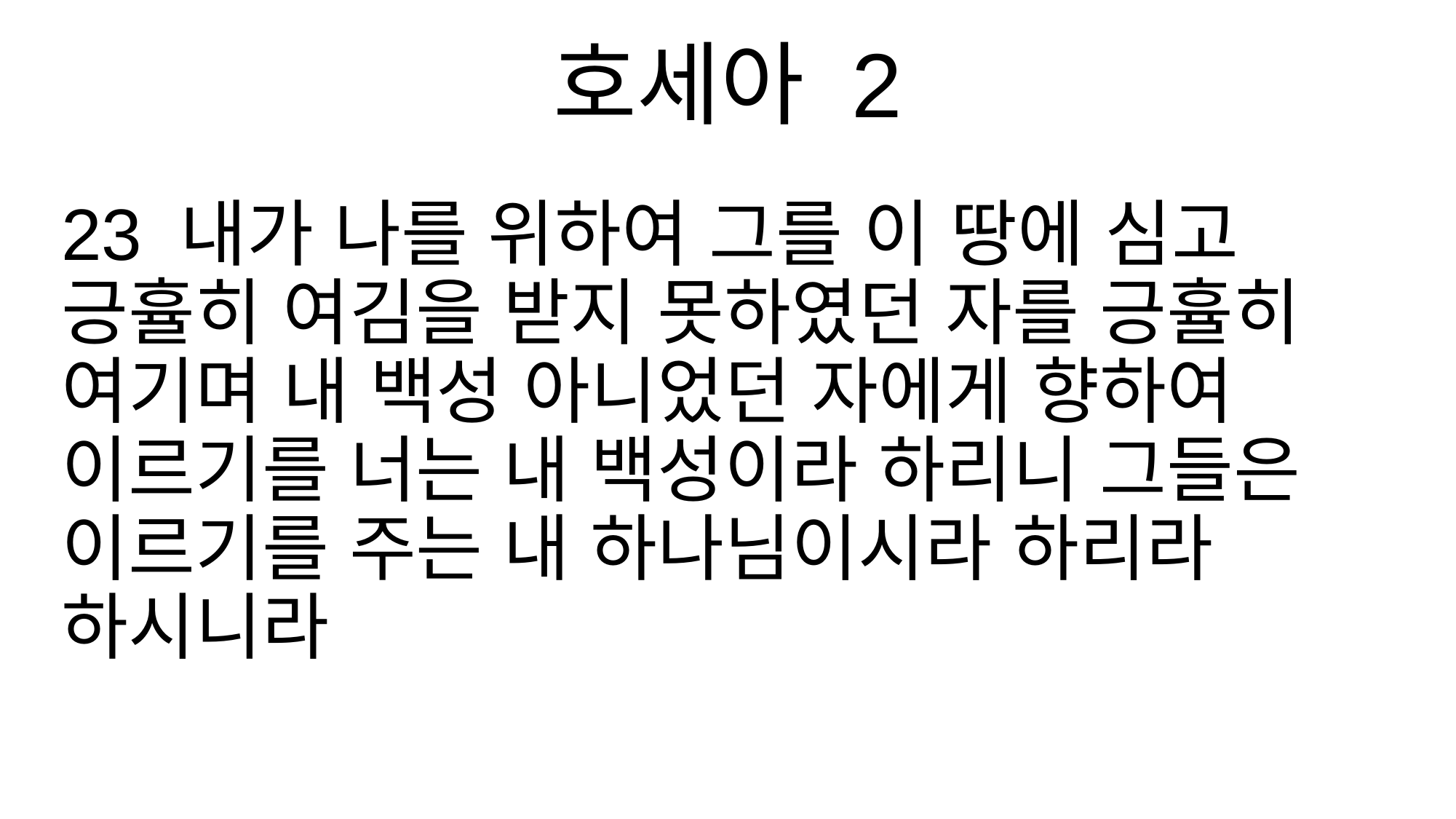

호세아 2
23 내가 나를 위하여 그를 이 땅에 심고 긍휼히 여김을 받지 못하였던 자를 긍휼히 여기며 내 백성 아니었던 자에게 향하여 이르기를 너는 내 백성이라 하리니 그들은 이르기를 주는 내 하나님이시라 하리라 하시니라